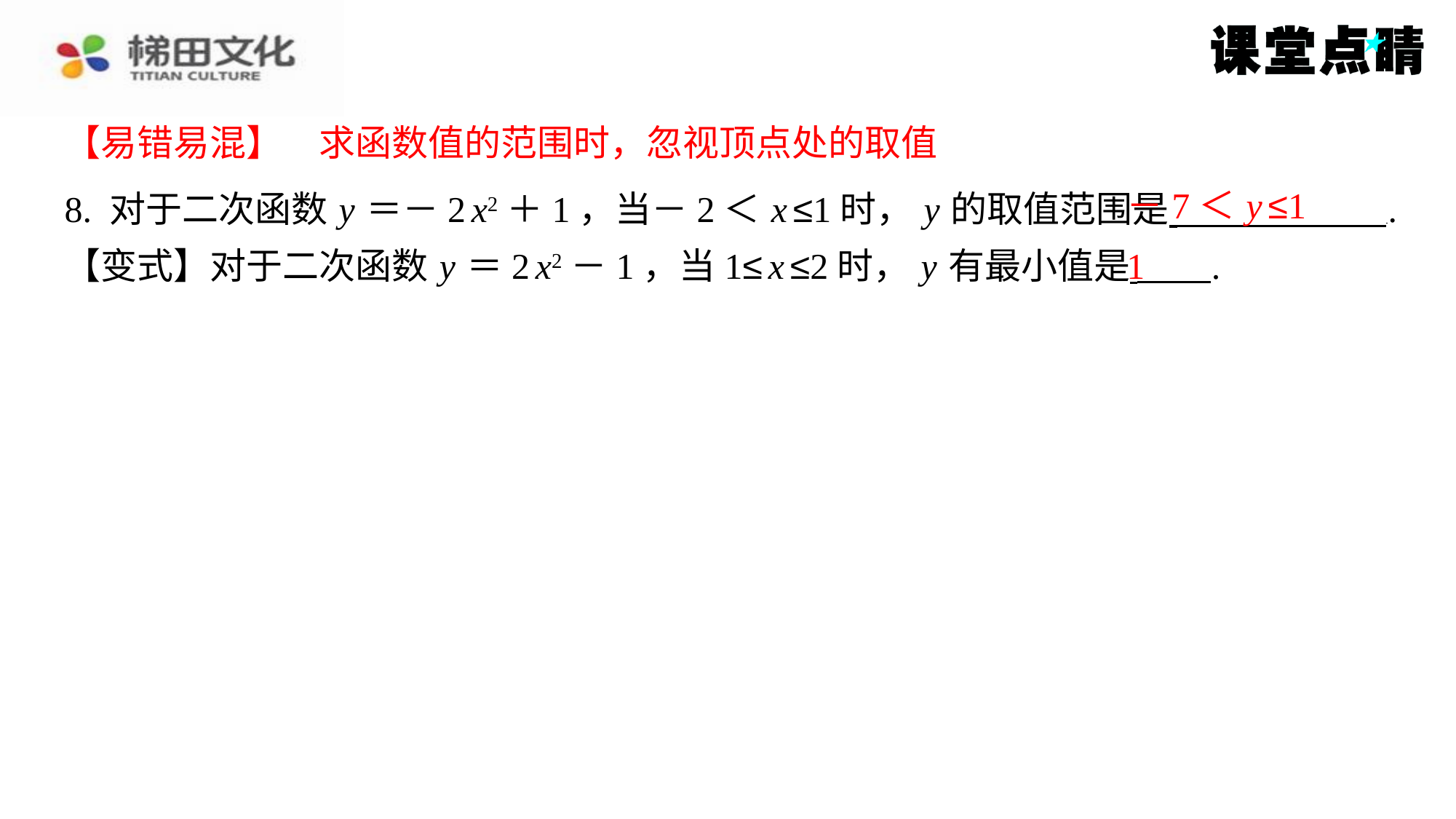

【易错易混】　求函数值的范围时，忽视顶点处的取值
【易错易混】　求函数值的范围时，忽视顶点处的取值
－7＜ y ≤1
8. 对于二次函数 y ＝－2 x2＋1，当－2＜ x ≤1时， y 的取值范围是                                 ⁠.
【变式】对于二次函数 y ＝2 x2－1，当1≤ x ≤2时， y 有最小值是            ⁠.
1